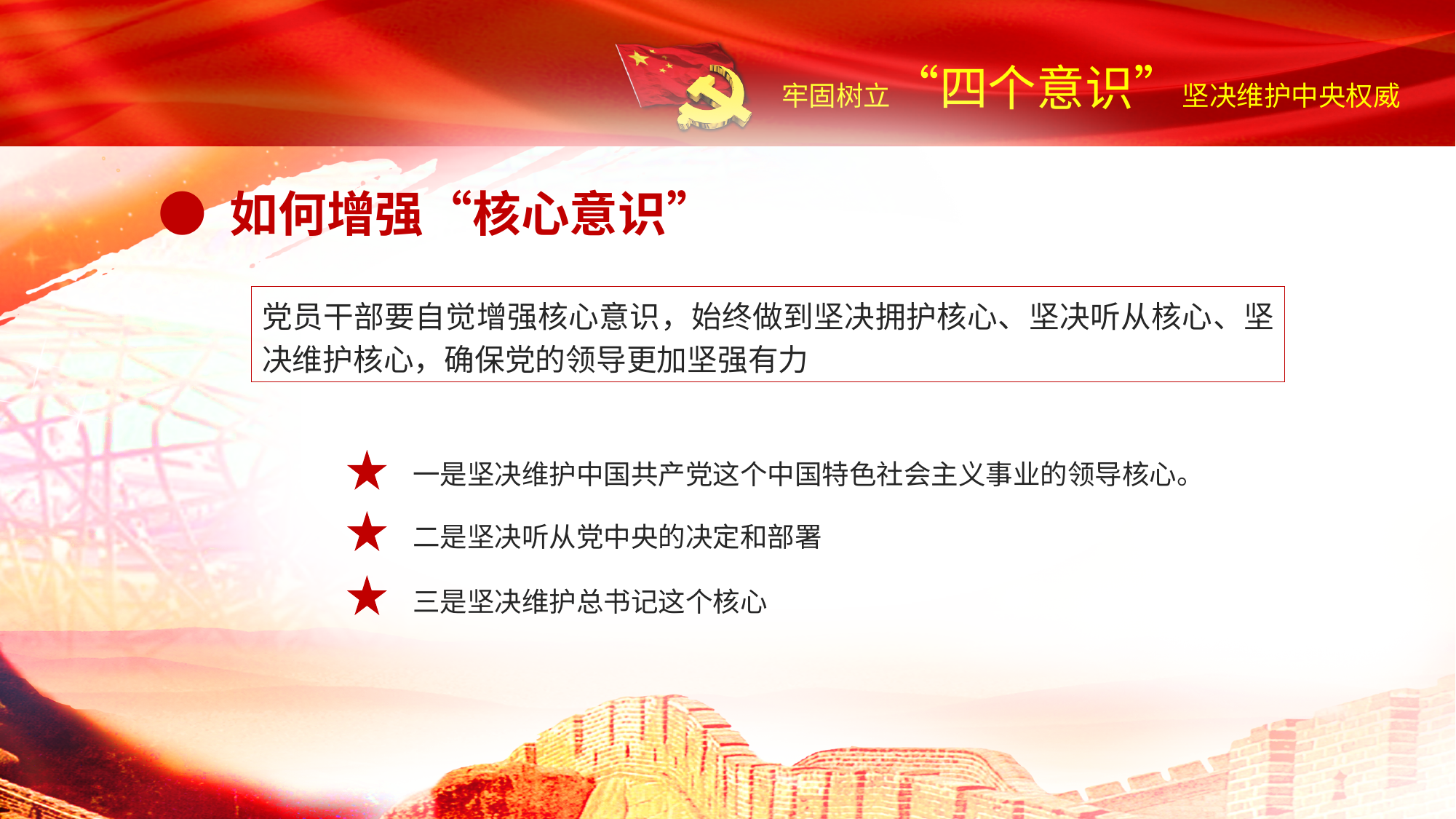

● 如何增强“核心意识”
党员干部要自觉增强核心意识，始终做到坚决拥护核心、坚决听从核心、坚决维护核心，确保党的领导更加坚强有力

一是坚决维护中国共产党这个中国特色社会主义事业的领导核心。

二是坚决听从党中央的决定和部署

三是坚决维护总书记这个核心